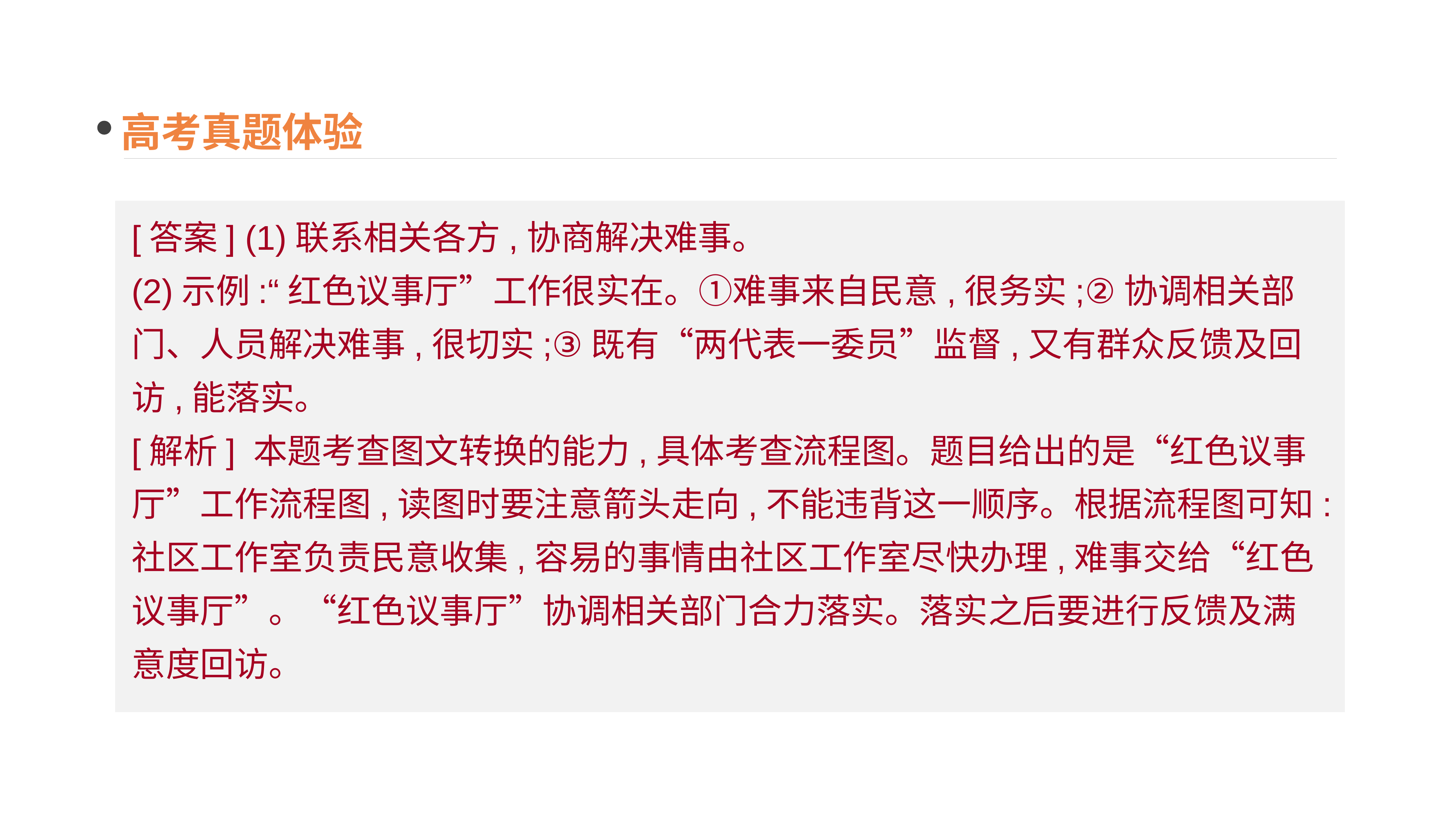

高考真题体验

[答案] (1)联系相关各方,协商解决难事。
(2)示例:“红色议事厅”工作很实在。①难事来自民意,很务实;②协调相关部门、人员解决难事,很切实;③既有“两代表一委员”监督,又有群众反馈及回访,能落实。
[解析] 本题考查图文转换的能力,具体考查流程图。题目给出的是“红色议事厅”工作流程图,读图时要注意箭头走向,不能违背这一顺序。根据流程图可知:社区工作室负责民意收集,容易的事情由社区工作室尽快办理,难事交给“红色议事厅”。“红色议事厅”协调相关部门合力落实。落实之后要进行反馈及满意度回访。